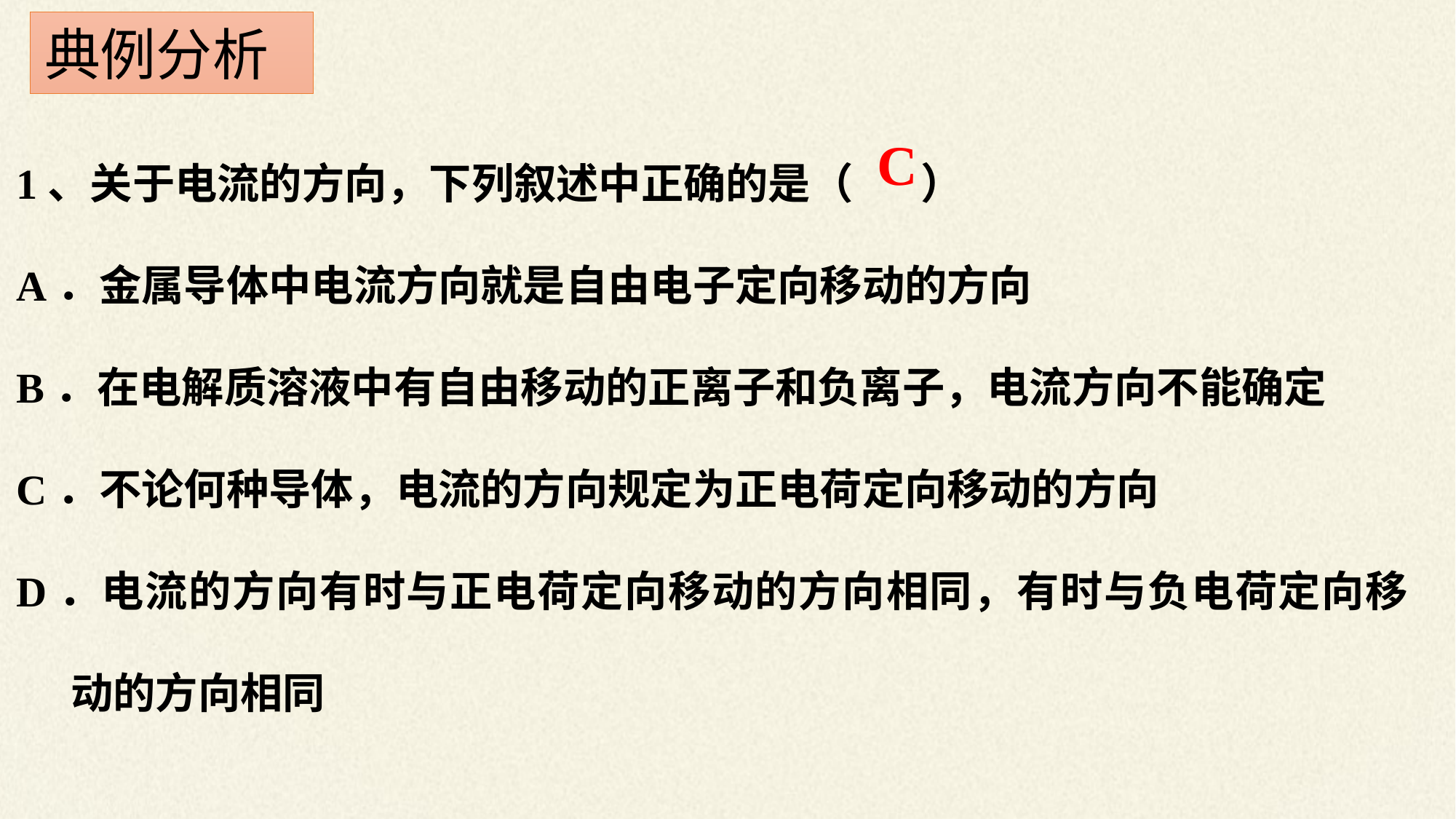

典例分析
1、关于电流的方向，下列叙述中正确的是（       ）
A．金属导体中电流方向就是自由电子定向移动的方向
B．在电解质溶液中有自由移动的正离子和负离子，电流方向不能确定
C．不论何种导体，电流的方向规定为正电荷定向移动的方向
D．电流的方向有时与正电荷定向移动的方向相同，有时与负电荷定向移动的方向相同
C